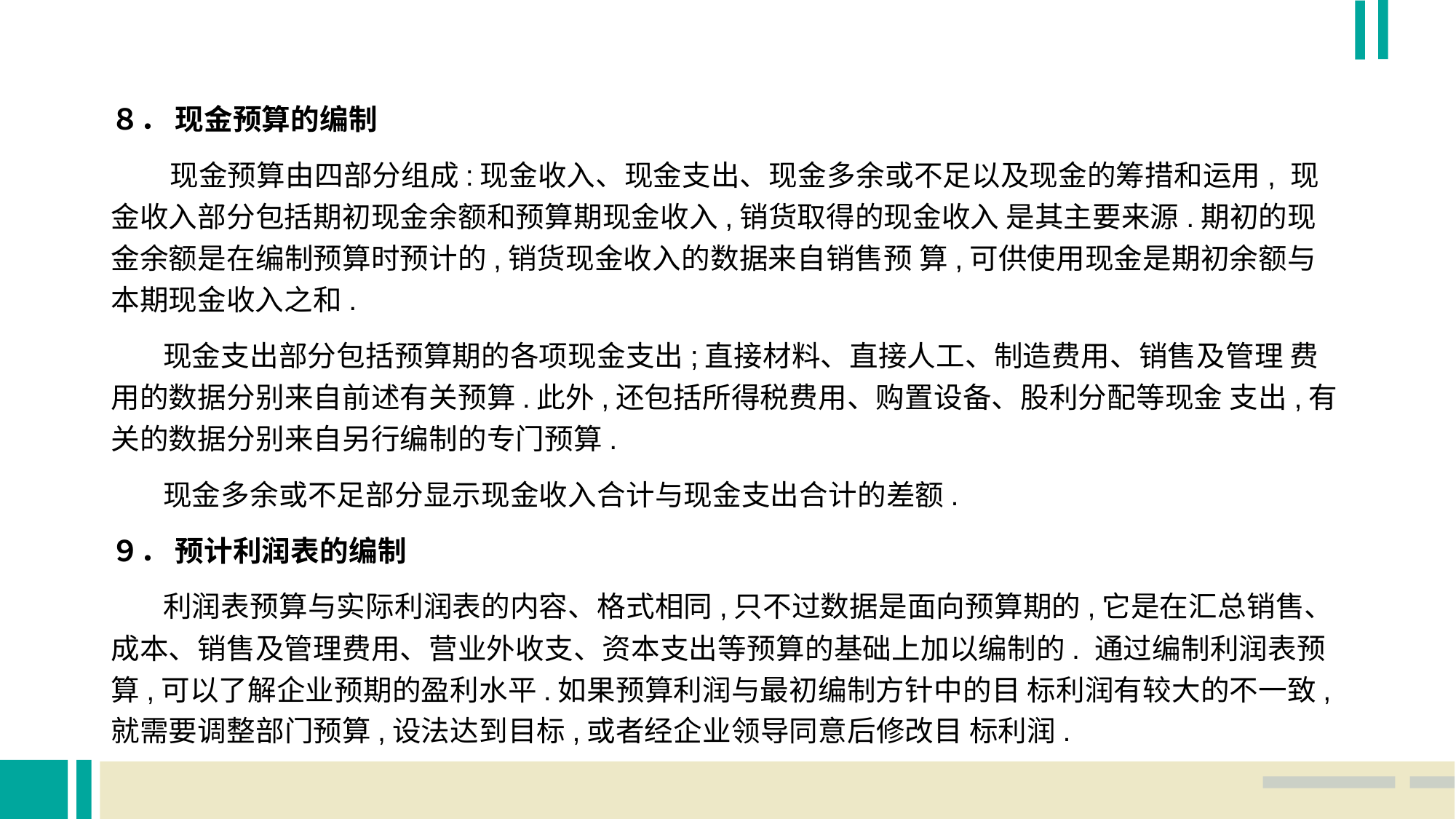

８． 现金预算的编制
        现金预算由四部分组成:现金收入、现金支出、现金多余或不足以及现金的筹措和运用, 现金收入部分包括期初现金余额和预算期现金收入,销货取得的现金收入 是其主要来源.期初的现金余额是在编制预算时预计的,销货现金收入的数据来自销售预 算,可供使用现金是期初余额与本期现金收入之和.
       现金支出部分包括预算期的各项现金支出;直接材料、直接人工、制造费用、销售及管理 费用的数据分别来自前述有关预算.此外,还包括所得税费用、购置设备、股利分配等现金 支出,有关的数据分别来自另行编制的专门预算.
       现金多余或不足部分显示现金收入合计与现金支出合计的差额.
９． 预计利润表的编制
       利润表预算与实际利润表的内容、格式相同,只不过数据是面向预算期的,它是在汇总销售、成本、销售及管理费用、营业外收支、资本支出等预算的基础上加以编制的. 通过编制利润表预算,可以了解企业预期的盈利水平.如果预算利润与最初编制方针中的目 标利润有较大的不一致,就需要调整部门预算,设法达到目标,或者经企业领导同意后修改目 标利润.